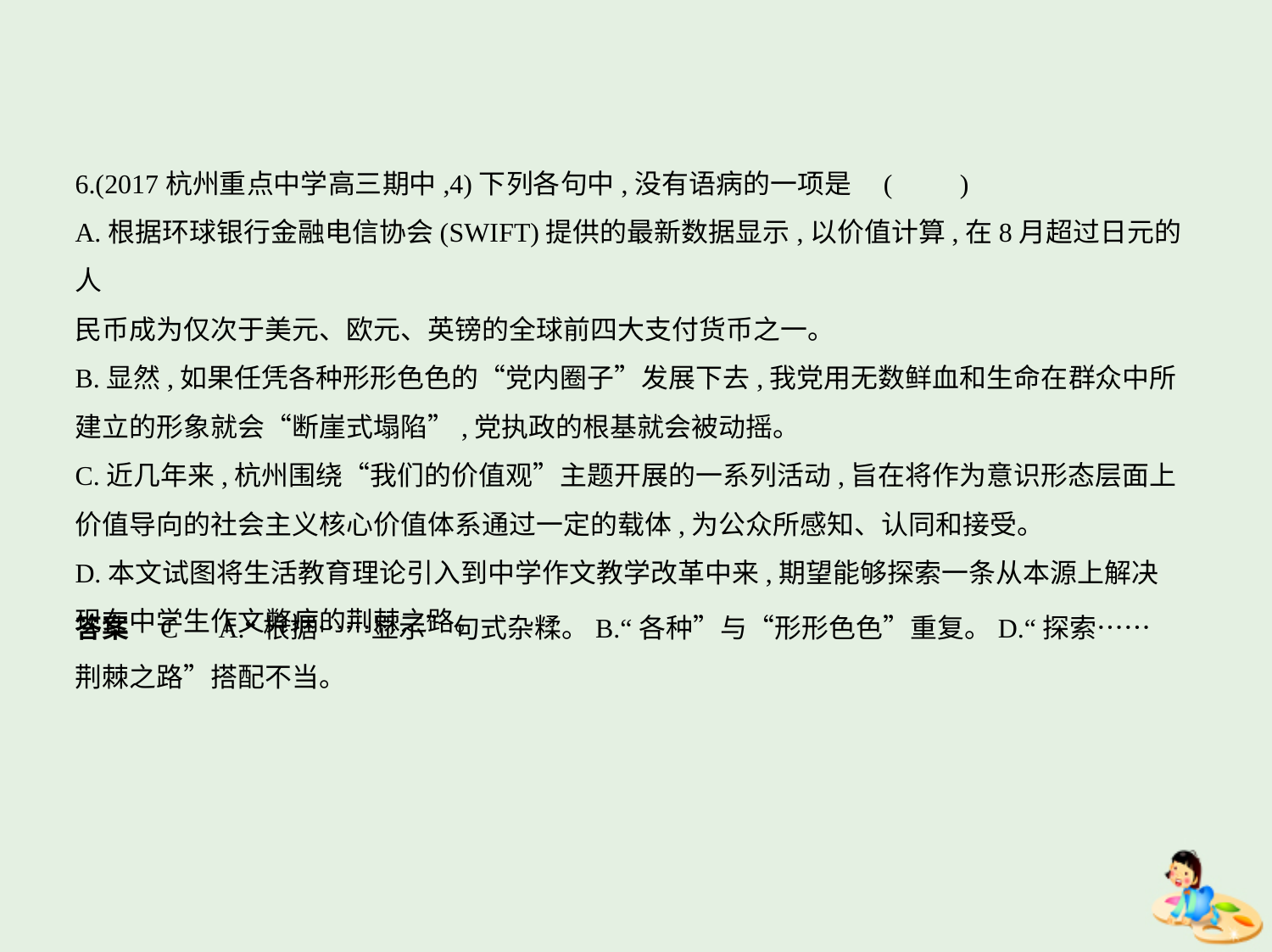

6.(2017杭州重点中学高三期中,4)下列各句中,没有语病的一项是 (　　)
A.根据环球银行金融电信协会(SWIFT)提供的最新数据显示,以价值计算,在8月超过日元的人
民币成为仅次于美元、欧元、英镑的全球前四大支付货币之一。
B.显然,如果任凭各种形形色色的“党内圈子”发展下去,我党用无数鲜血和生命在群众中所
建立的形象就会“断崖式塌陷”,党执政的根基就会被动摇。
C.近几年来,杭州围绕“我们的价值观”主题开展的一系列活动,旨在将作为意识形态层面上
价值导向的社会主义核心价值体系通过一定的载体,为公众所感知、认同和接受。
D.本文试图将生活教育理论引入到中学作文教学改革中来,期望能够探索一条从本源上解决
现在中学生作文弊病的荆棘之路。
答案    C　A.“根据……显示”句式杂糅。B.“各种”与“形形色色”重复。D.“探索……
荆棘之路”搭配不当。